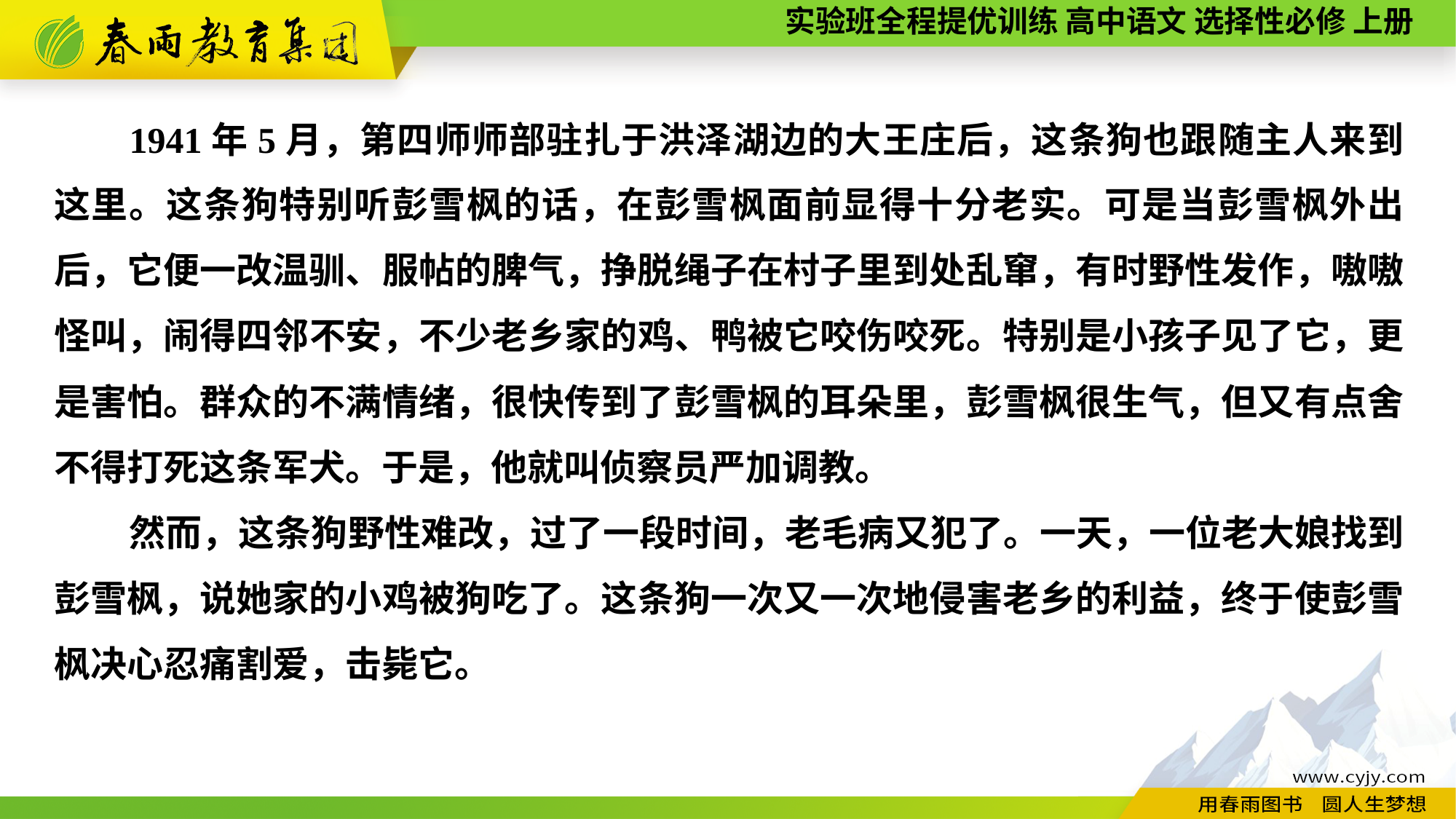

1941年5月，第四师师部驻扎于洪泽湖边的大王庄后，这条狗也跟随主人来到这里。这条狗特别听彭雪枫的话，在彭雪枫面前显得十分老实。可是当彭雪枫外出后，它便一改温驯、服帖的脾气，挣脱绳子在村子里到处乱窜，有时野性发作，嗷嗷怪叫，闹得四邻不安，不少老乡家的鸡、鸭被它咬伤咬死。特别是小孩子见了它，更是害怕。群众的不满情绪，很快传到了彭雪枫的耳朵里，彭雪枫很生气，但又有点舍不得打死这条军犬。于是，他就叫侦察员严加调教。
然而，这条狗野性难改，过了一段时间，老毛病又犯了。一天，一位老大娘找到彭雪枫，说她家的小鸡被狗吃了。这条狗一次又一次地侵害老乡的利益，终于使彭雪枫决心忍痛割爱，击毙它。